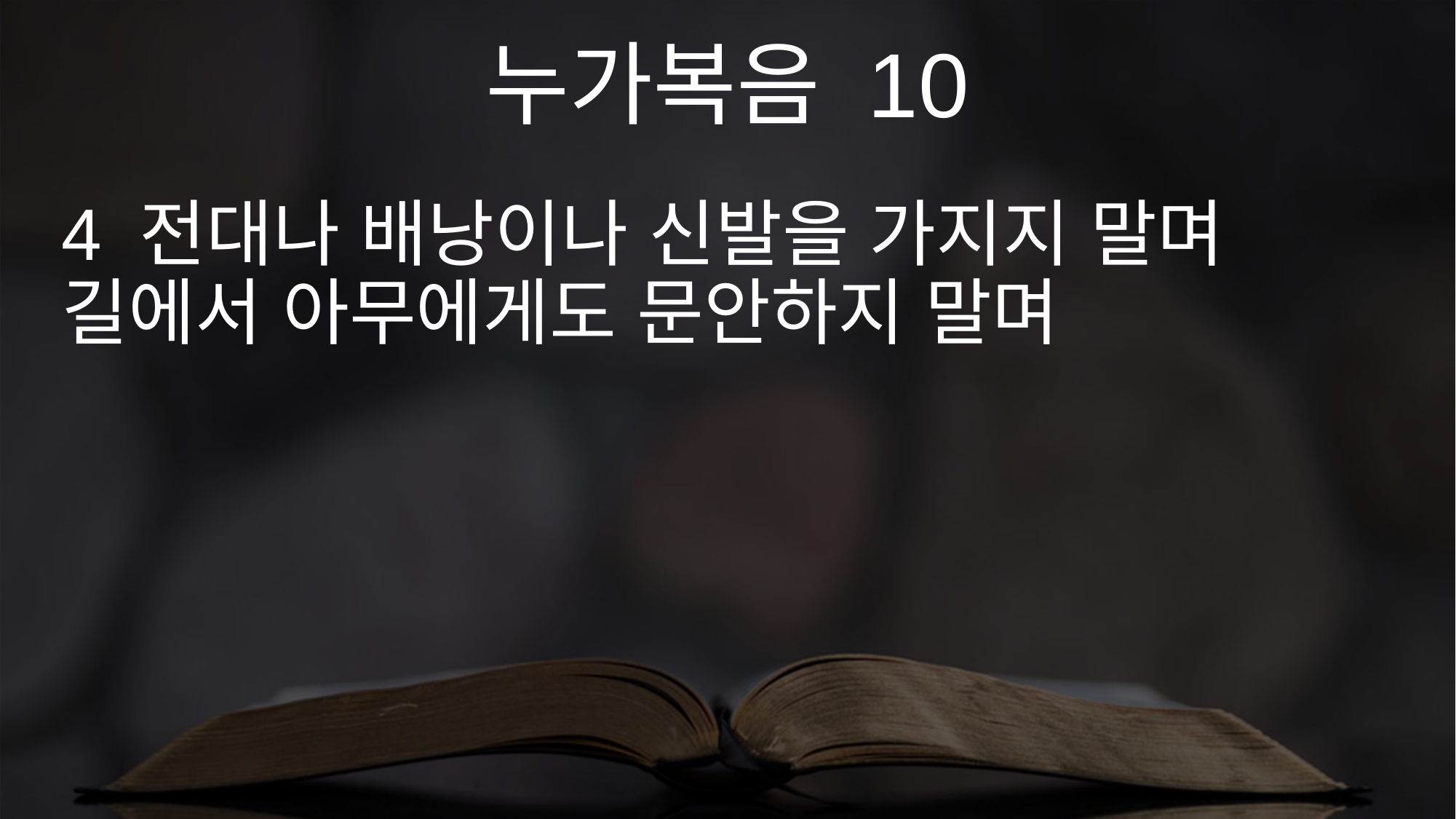

누가복음 10
4 전대나 배낭이나 신발을 가지지 말며 길에서 아무에게도 문안하지 말며